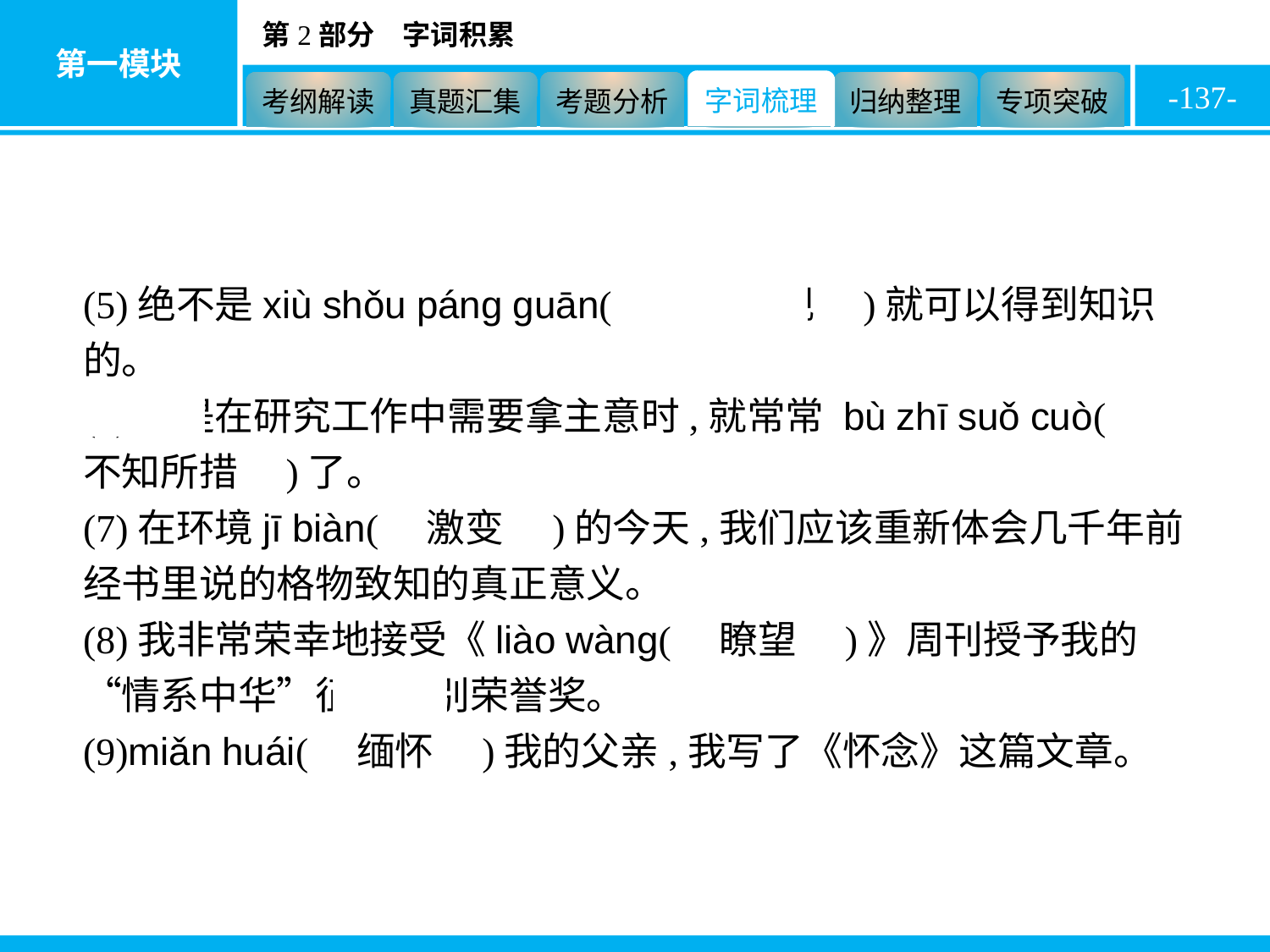

-137-
(5)绝不是xiù shǒu páng guān(　袖手旁观　)就可以得到知识的。
(6)但是在研究工作中需要拿主意时,就常常 bù zhī suǒ cuò(　不知所措　)了。
(7)在环境jī biàn(　激变　)的今天,我们应该重新体会几千年前经书里说的格物致知的真正意义。
(8)我非常荣幸地接受《liào wàng(　瞭望　)》周刊授予我的“情系中华”征文特别荣誉奖。
(9)miǎn huái(　缅怀　)我的父亲,我写了《怀念》这篇文章。